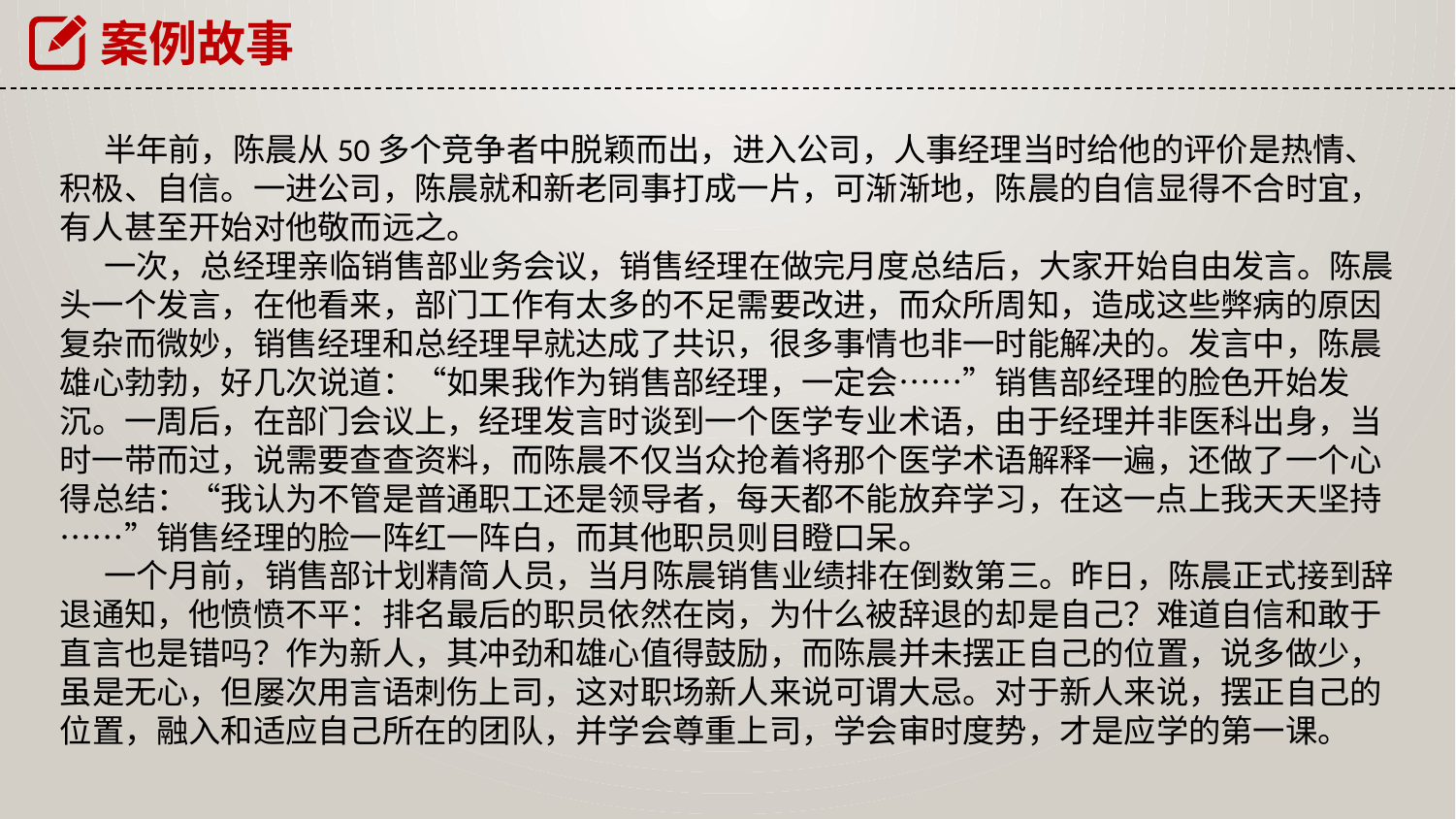

案例故事

     半年前，陈晨从50多个竞争者中脱颖而出，进入公司，人事经理当时给他的评价是热情、积极、自信。一进公司，陈晨就和新老同事打成一片，可渐渐地，陈晨的自信显得不合时宜，有人甚至开始对他敬而远之。
     一次，总经理亲临销售部业务会议，销售经理在做完月度总结后，大家开始自由发言。陈晨头一个发言，在他看来，部门工作有太多的不足需要改进，而众所周知，造成这些弊病的原因复杂而微妙，销售经理和总经理早就达成了共识，很多事情也非一时能解决的。发言中，陈晨雄心勃勃，好几次说道：“如果我作为销售部经理，一定会……”销售部经理的脸色开始发沉。一周后，在部门会议上，经理发言时谈到一个医学专业术语，由于经理并非医科出身，当时一带而过，说需要查查资料，而陈晨不仅当众抢着将那个医学术语解释一遍，还做了一个心得总结：“我认为不管是普通职工还是领导者，每天都不能放弃学习，在这一点上我天天坚持……”销售经理的脸一阵红一阵白，而其他职员则目瞪口呆。
     一个月前，销售部计划精简人员，当月陈晨销售业绩排在倒数第三。昨日，陈晨正式接到辞退通知，他愤愤不平：排名最后的职员依然在岗，为什么被辞退的却是自己？难道自信和敢于直言也是错吗？作为新人，其冲劲和雄心值得鼓励，而陈晨并未摆正自己的位置，说多做少，虽是无心，但屡次用言语刺伤上司，这对职场新人来说可谓大忌。对于新人来说，摆正自己的位置，融入和适应自己所在的团队，并学会尊重上司，学会审时度势，才是应学的第一课。
18